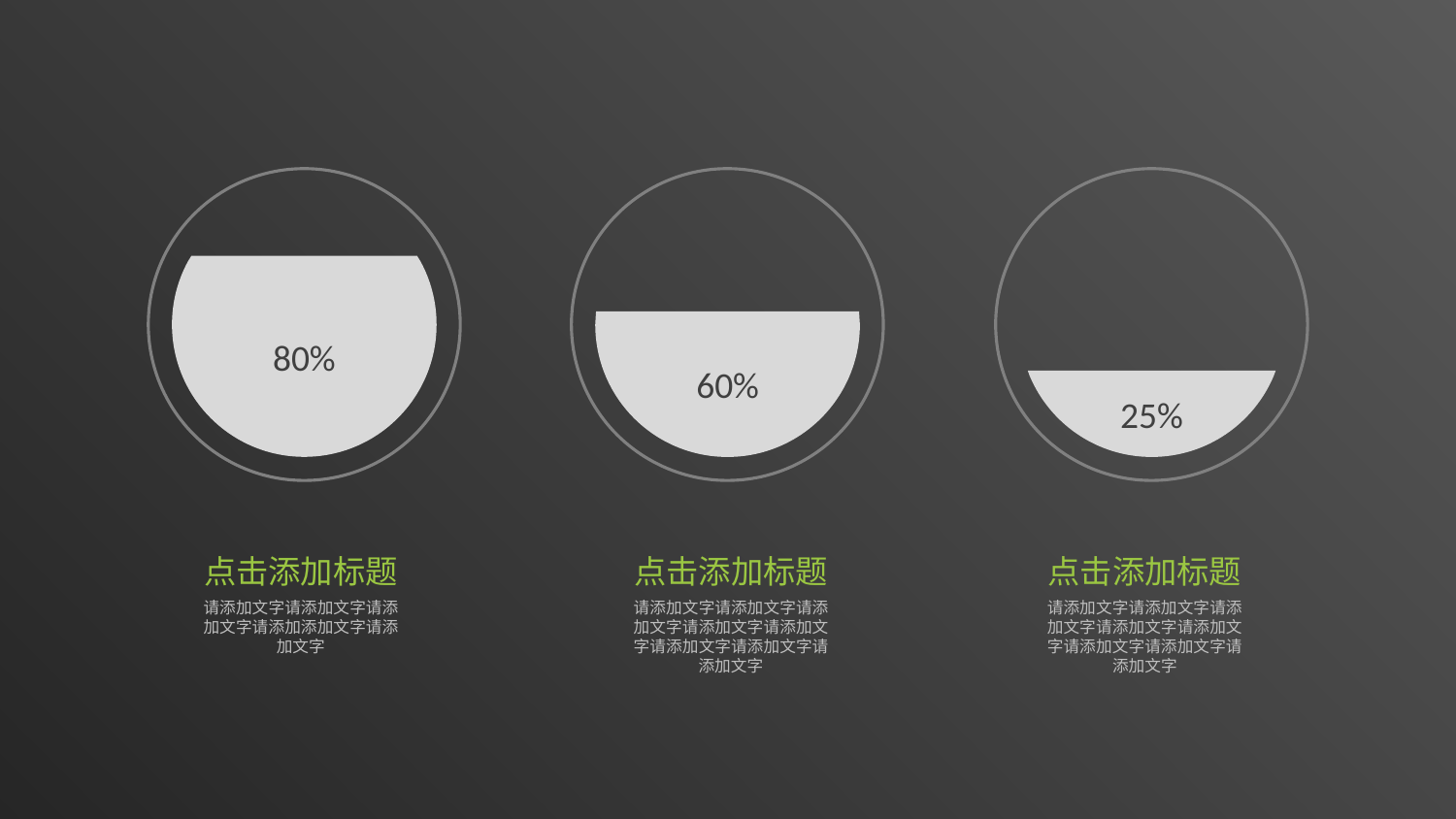

80%
60%
25%
点击添加标题
点击添加标题
点击添加标题
请添加文字请添加文字请添加文字请添加添加文字请添加文字
请添加文字请添加文字请添加文字请添加文字请添加文字请添加文字请添加文字请添加文字
请添加文字请添加文字请添加文字请添加文字请添加文字请添加文字请添加文字请添加文字